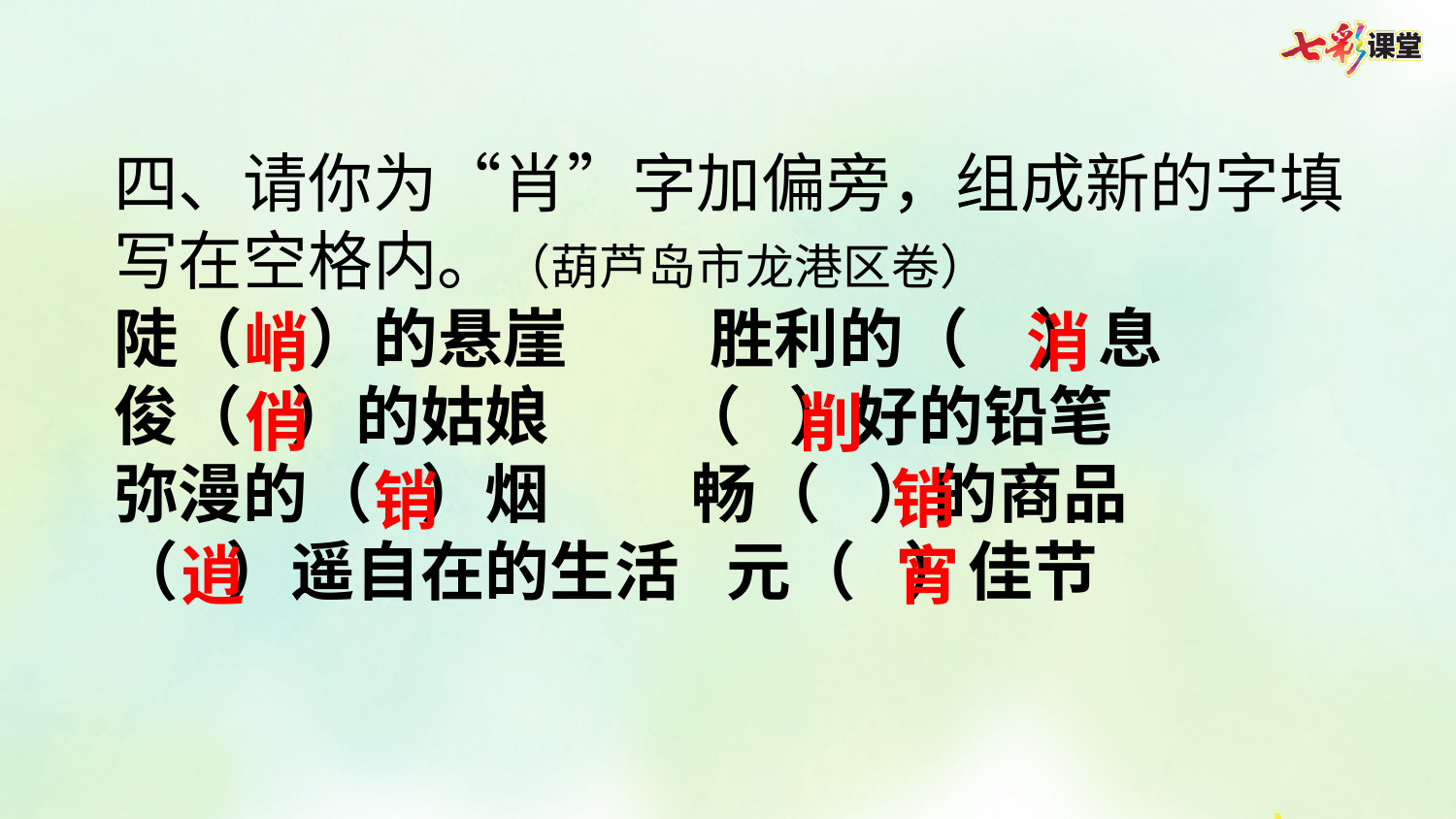

四、请你为“肖”字加偏旁，组成新的字填写在空格内。（葫芦岛市龙港区卷）
陡（  ）的悬崖      胜利的（  ）息
俊（  ）的姑娘     （  ）好的铅笔
弥漫的（  ）烟      畅（  ）的商品
（  ）遥自在的生活  元（  ）佳节
峭
消
俏
削
销
销
宵
逍